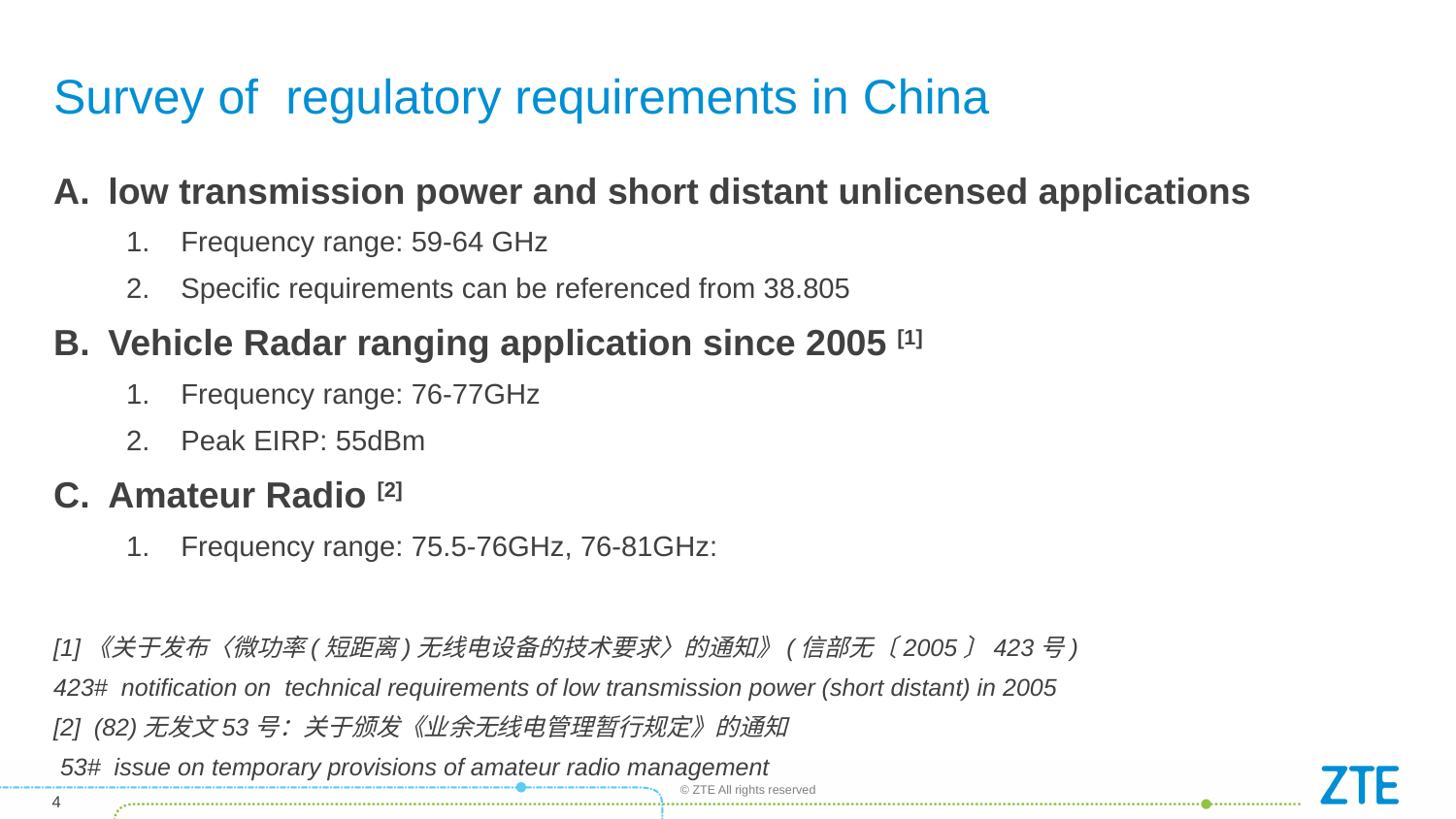

# Survey of  regulatory requirements in China
low transmission power and short distant unlicensed applications
Frequency range: 59-64 GHz
Specific requirements can be referenced from 38.805
Vehicle Radar ranging application since 2005 [1]
Frequency range: 76-77GHz
Peak EIRP: 55dBm
Amateur Radio [2]
Frequency range: 75.5-76GHz, 76-81GHz:

[1]《关于发布〈微功率(短距离)无线电设备的技术要求〉的通知》(信部无〔2005〕423号)
423#  notification on  technical requirements of low transmission power (short distant) in 2005
[2]  (82)无发文53号：关于颁发《业余无线电管理暂行规定》的通知
 53#  issue on temporary provisions of amateur radio management